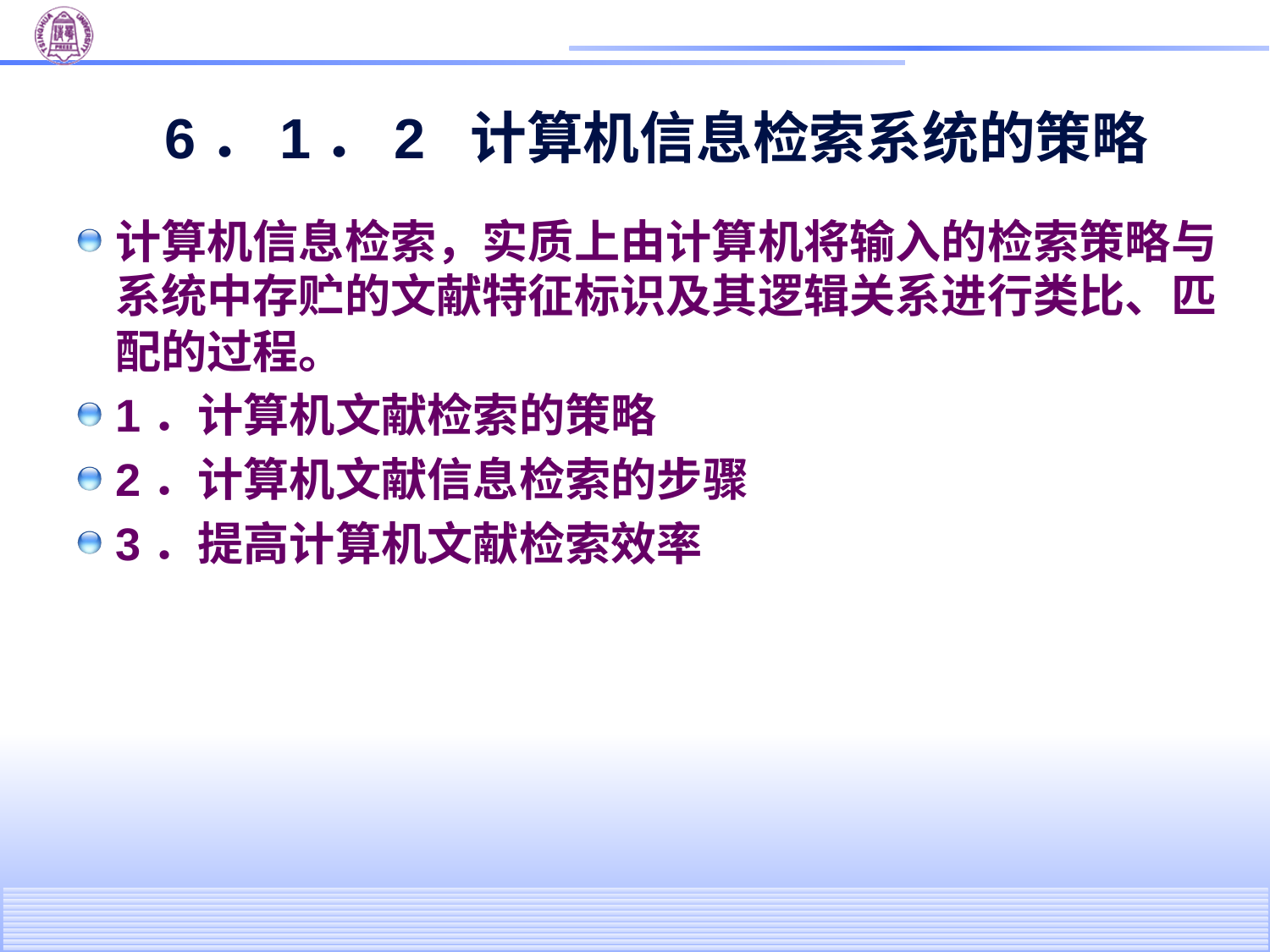

# 6．1．2  计算机信息检索系统的策略
计算机信息检索，实质上由计算机将输入的检索策略与系统中存贮的文献特征标识及其逻辑关系进行类比、匹配的过程。
1．计算机文献检索的策略
2．计算机文献信息检索的步骤
3．提高计算机文献检索效率